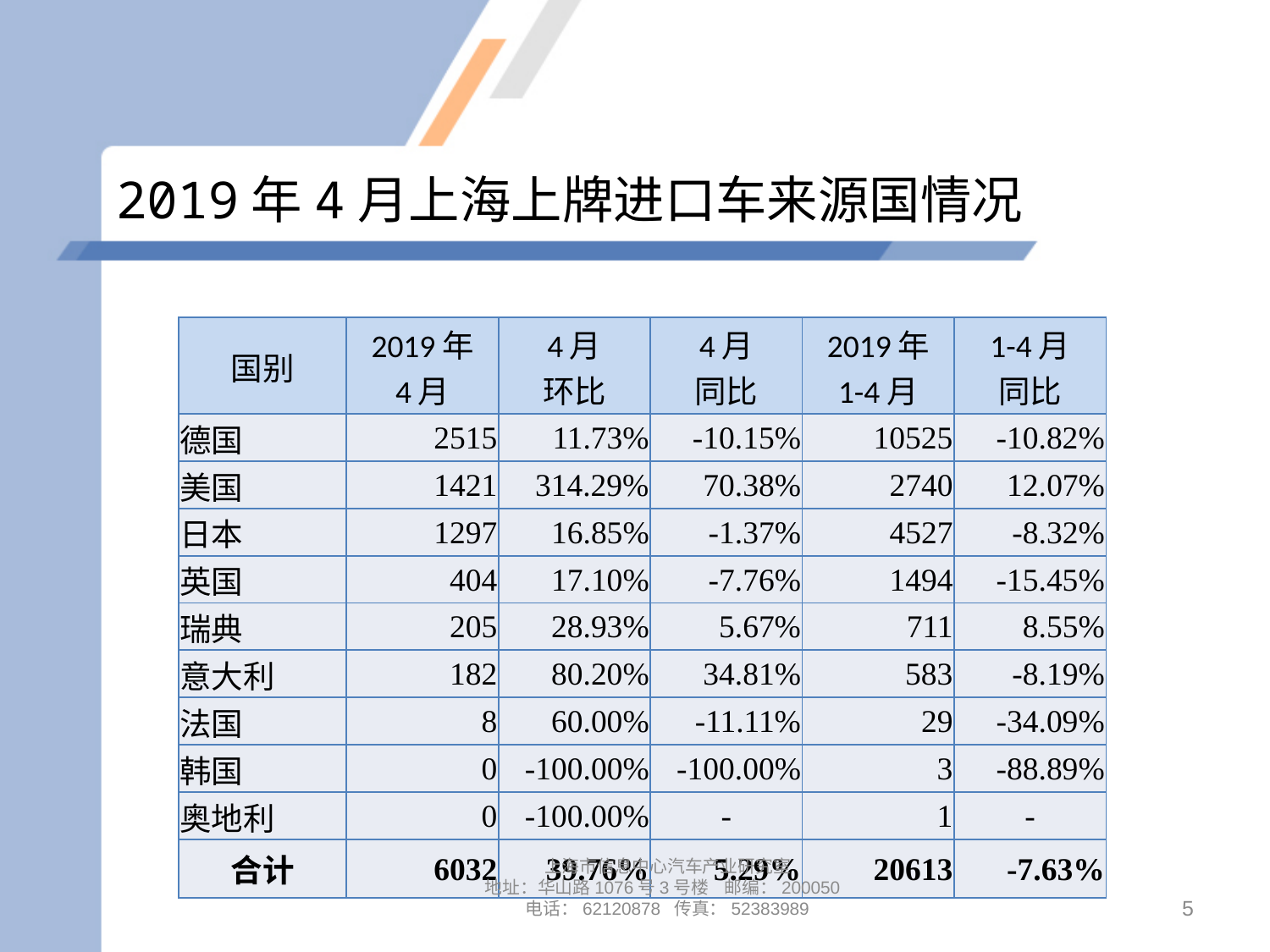

# 2019年4月上海上牌进口车来源国情况
| 国别 | 2019年 4月 | 4月 环比 | 4月 同比 | 2019年 1-4月 | 1-4月 同比 |
| --- | --- | --- | --- | --- | --- |
| 德国 | 2515 | 11.73% | -10.15% | 10525 | -10.82% |
| 美国 | 1421 | 314.29% | 70.38% | 2740 | 12.07% |
| 日本 | 1297 | 16.85% | -1.37% | 4527 | -8.32% |
| 英国 | 404 | 17.10% | -7.76% | 1494 | -15.45% |
| 瑞典 | 205 | 28.93% | 5.67% | 711 | 8.55% |
| 意大利 | 182 | 80.20% | 34.81% | 583 | -8.19% |
| 法国 | 8 | 60.00% | -11.11% | 29 | -34.09% |
| 韩国 | 0 | -100.00% | -100.00% | 3 | -88.89% |
| 奥地利 | 0 | -100.00% | - | 1 | - |
| 合计 | 6032 | 39.76% | 5.29% | 20613 | -7.63% |
上海市信息中心汽车产业研究室
地址：华山路1076号3号楼    邮编：200050
电话：62120878  传真：52383989

5